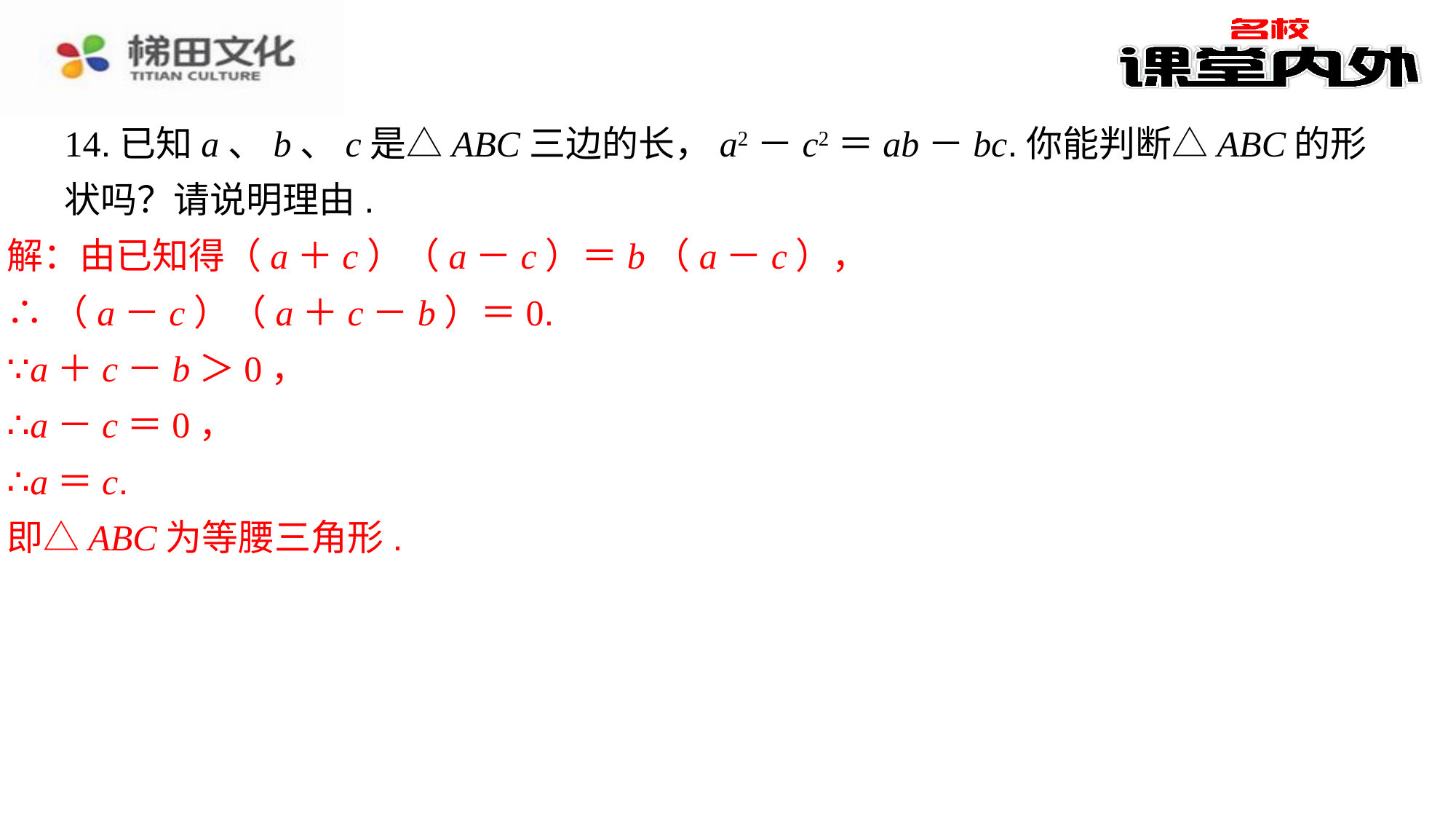

14.已知a、b、c是△ABC三边的长，a2－c2＝ab－bc.你能判断△ABC的形状吗？请说明理由.
解：由已知得（a＋c）（a－c）＝b（a－c），
∴（a－c）（a＋c－b）＝0.
∵a＋c－b＞0，
∴a－c＝0，
∴a＝c.
即△ABC为等腰三角形.